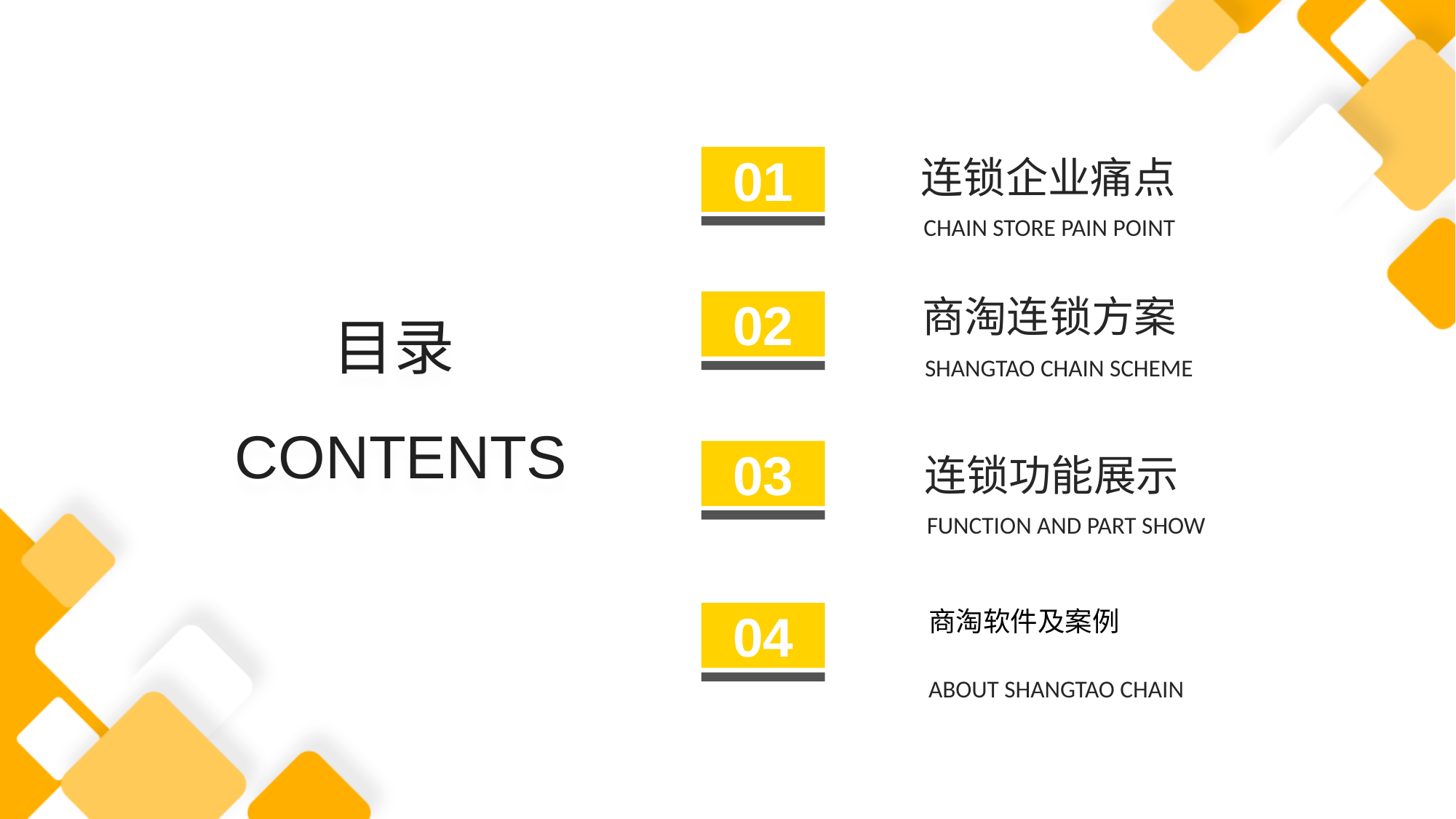

目录CONTENTS
连锁企业痛点
01

CHAIN STORE PAIN POINT
商淘连锁方案
02

SHANGTAO CHAIN SCHEME
连锁功能展示
03

FUNCTION AND PART SHOW
商淘软件及案例
04

ABOUT SHANGTAO CHAIN